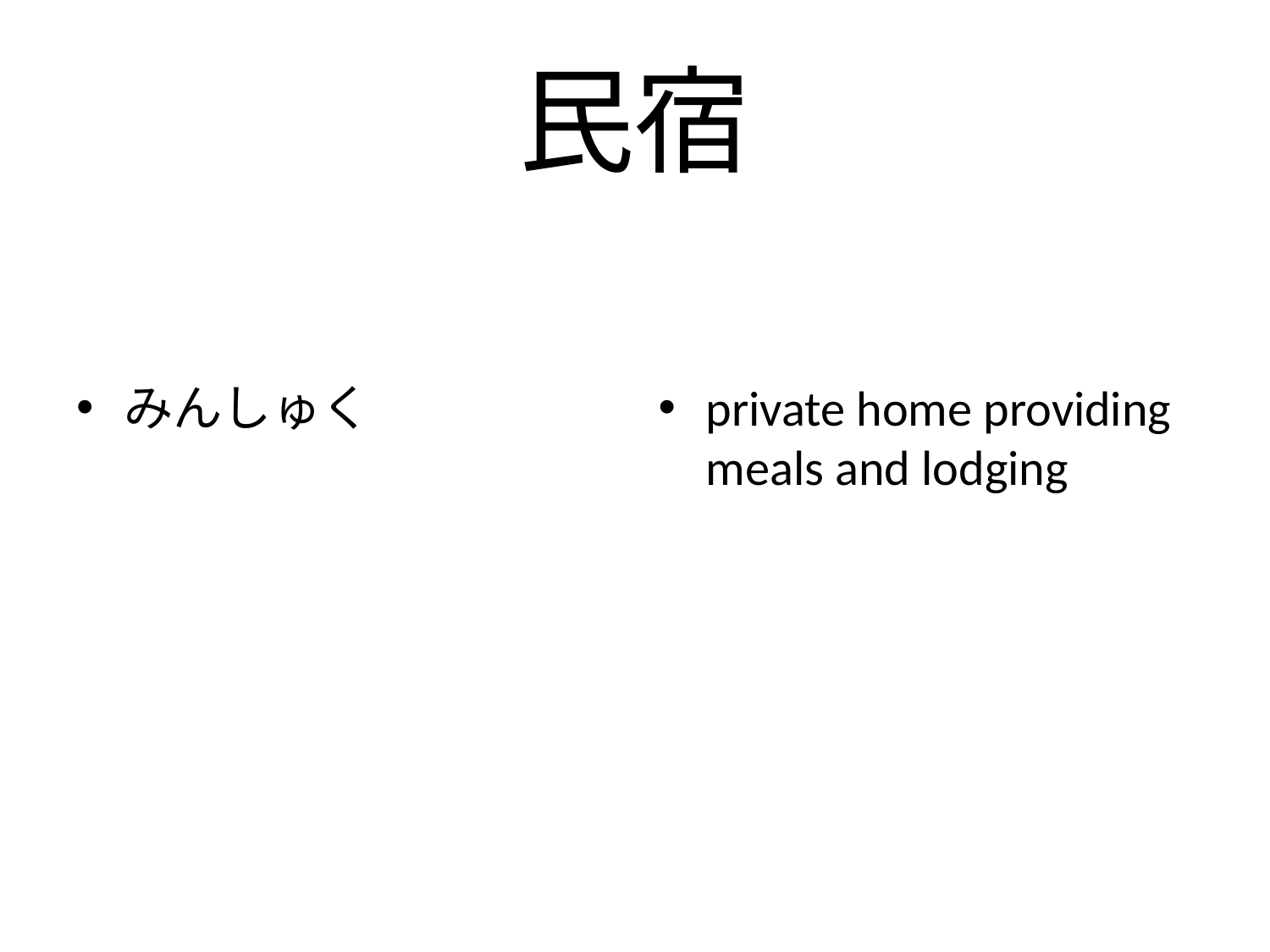

# 民宿
みんしゅく
private home providing meals and lodging